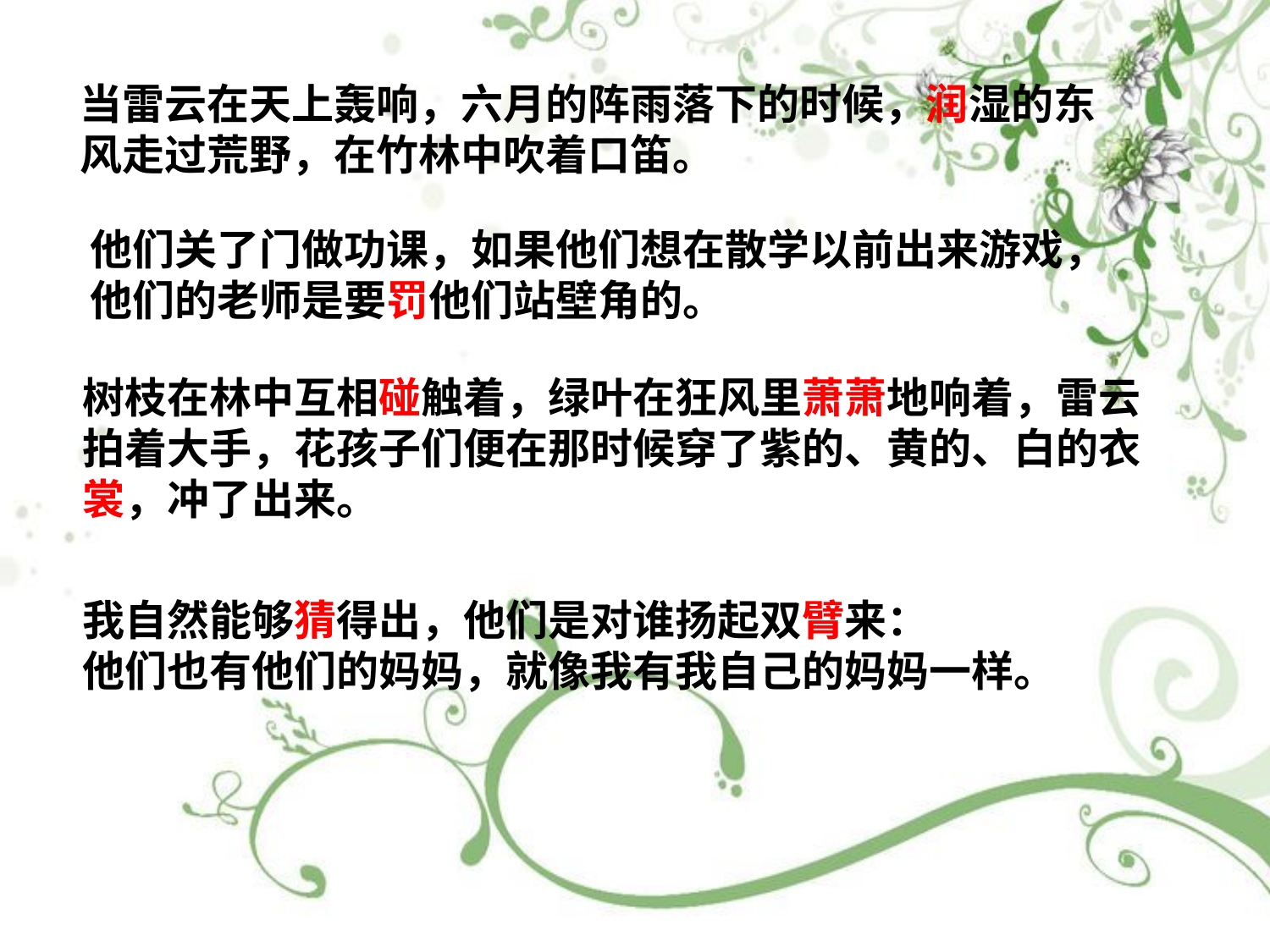

当雷云在天上轰响，六月的阵雨落下的时候，润湿的东风走过荒野，在竹林中吹着口笛。

他们关了门做功课，如果他们想在散学以前出来游戏，
他们的老师是要罚他们站壁角的。
树枝在林中互相碰触着，绿叶在狂风里萧萧地响着，雷云拍着大手，花孩子们便在那时候穿了紫的、黄的、白的衣裳，冲了出来。
我自然能够猜得出，他们是对谁扬起双臂来：
他们也有他们的妈妈，就像我有我自己的妈妈一样。